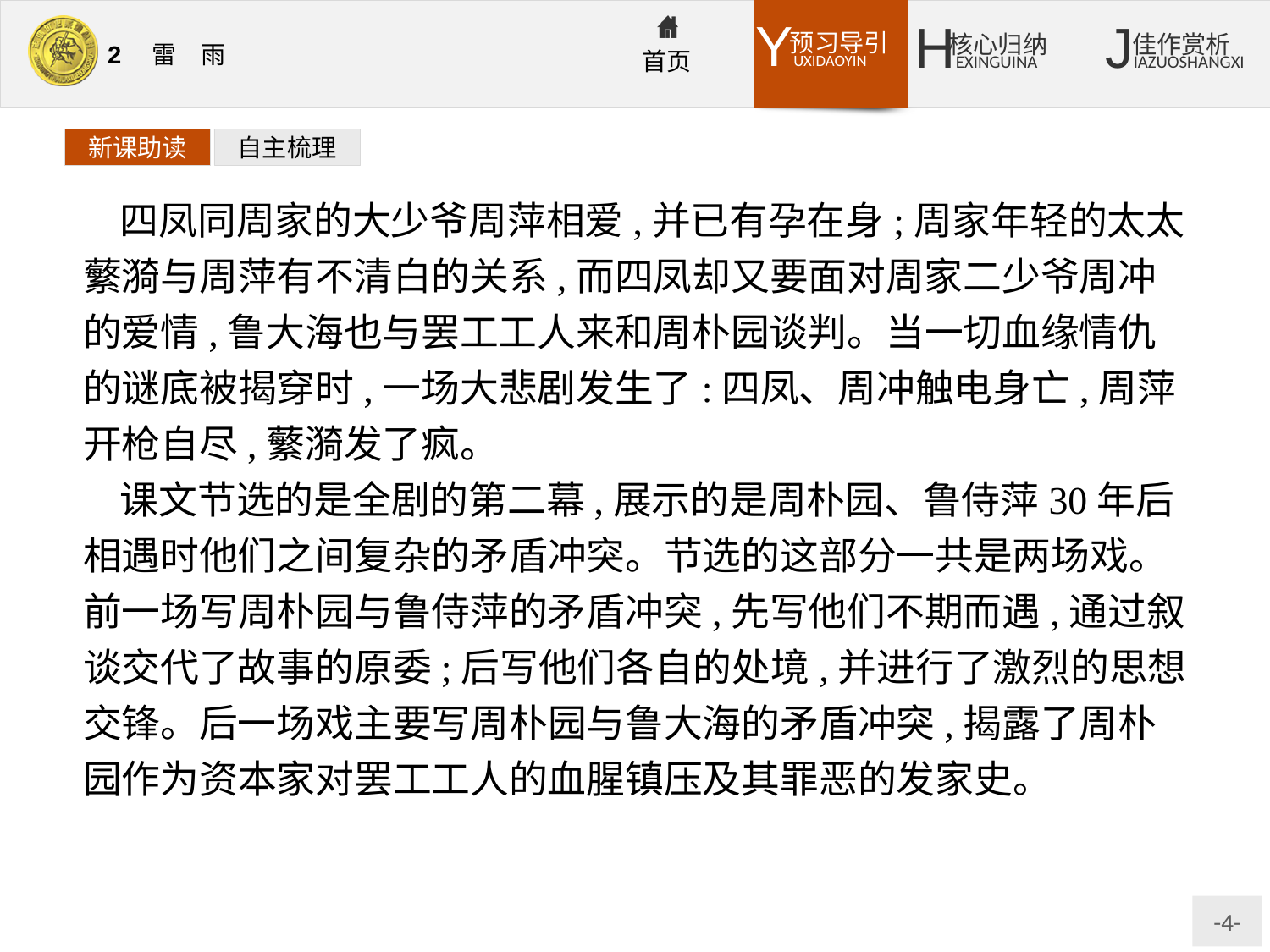

新课助读
自主梳理
四凤同周家的大少爷周萍相爱,并已有孕在身;周家年轻的太太蘩漪与周萍有不清白的关系,而四凤却又要面对周家二少爷周冲的爱情,鲁大海也与罢工工人来和周朴园谈判。当一切血缘情仇的谜底被揭穿时,一场大悲剧发生了:四凤、周冲触电身亡,周萍开枪自尽,蘩漪发了疯。
课文节选的是全剧的第二幕,展示的是周朴园、鲁侍萍30年后相遇时他们之间复杂的矛盾冲突。节选的这部分一共是两场戏。前一场写周朴园与鲁侍萍的矛盾冲突,先写他们不期而遇,通过叙谈交代了故事的原委;后写他们各自的处境,并进行了激烈的思想交锋。后一场戏主要写周朴园与鲁大海的矛盾冲突,揭露了周朴园作为资本家对罢工工人的血腥镇压及其罪恶的发家史。